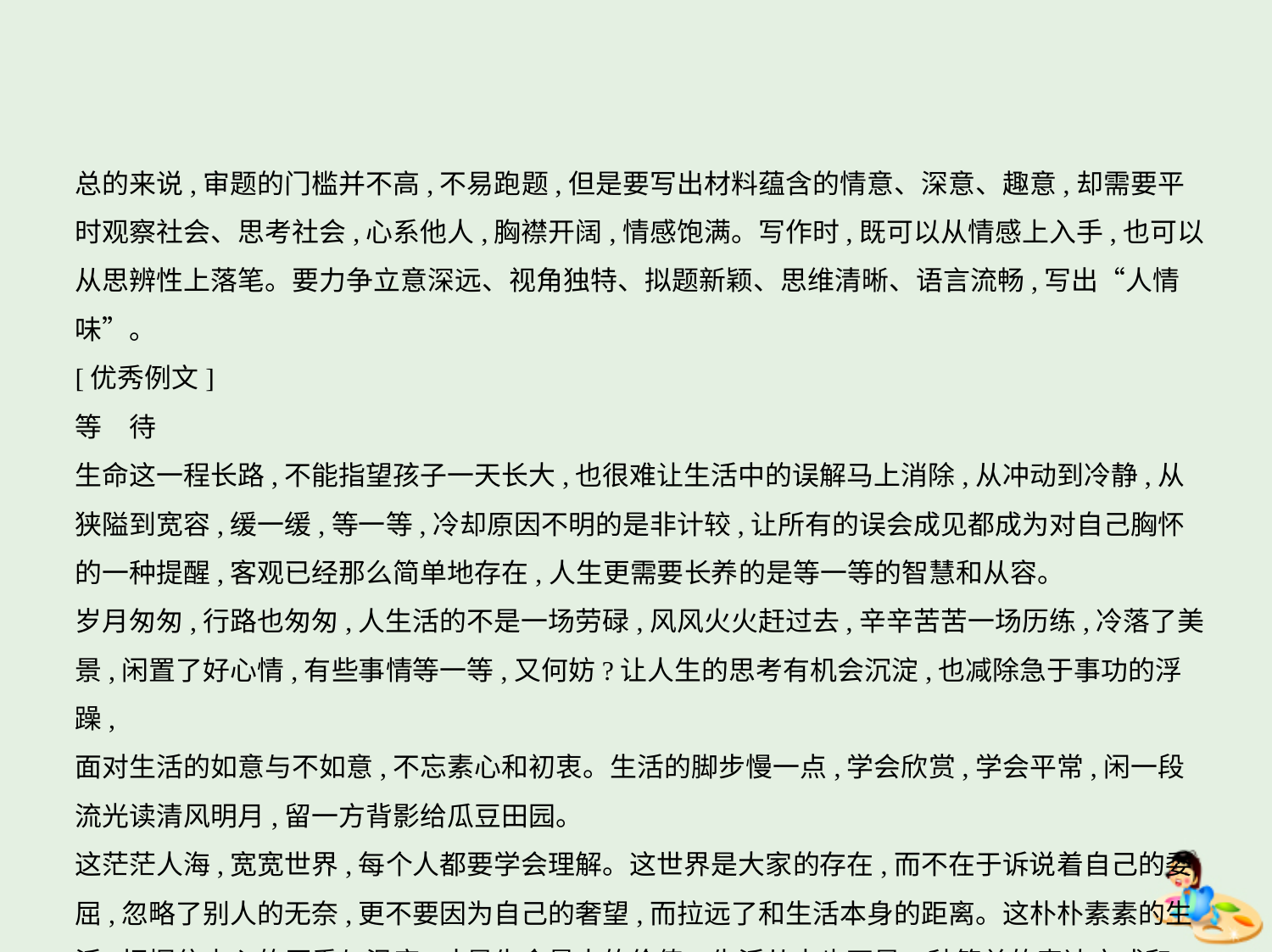

总的来说,审题的门槛并不高,不易跑题,但是要写出材料蕴含的情意、深意、趣意,却需要平时观察社会、思考社会,心系他人,胸襟开阔,情感饱满。写作时,既可以从情感上入手,也可以从思辨性上落笔。要力争立意深远、视角独特、拟题新颖、思维清晰、语言流畅,写出“人情味”。
[优秀例文]
等　待
生命这一程长路,不能指望孩子一天长大,也很难让生活中的误解马上消除,从冲动到冷静,从
狭隘到宽容,缓一缓,等一等,冷却原因不明的是非计较,让所有的误会成见都成为对自己胸怀
的一种提醒,客观已经那么简单地存在,人生更需要长养的是等一等的智慧和从容。
岁月匆匆,行路也匆匆,人生活的不是一场劳碌,风风火火赶过去,辛辛苦苦一场历练,冷落了美
景,闲置了好心情,有些事情等一等,又何妨?让人生的思考有机会沉淀,也减除急于事功的浮躁,
面对生活的如意与不如意,不忘素心和初衷。生活的脚步慢一点,学会欣赏,学会平常,闲一段
流光读清风明月,留一方背影给瓜豆田园。
这茫茫人海,宽宽世界,每个人都要学会理解。这世界是大家的存在,而不在于诉说着自己的委
屈,忽略了别人的无奈,更不要因为自己的奢望,而拉远了和生活本身的距离。这朴朴素素的生
活,把握住内心的厚重与温度,才是生命最大的价值。生活从来也不是一种简单的表达方式和